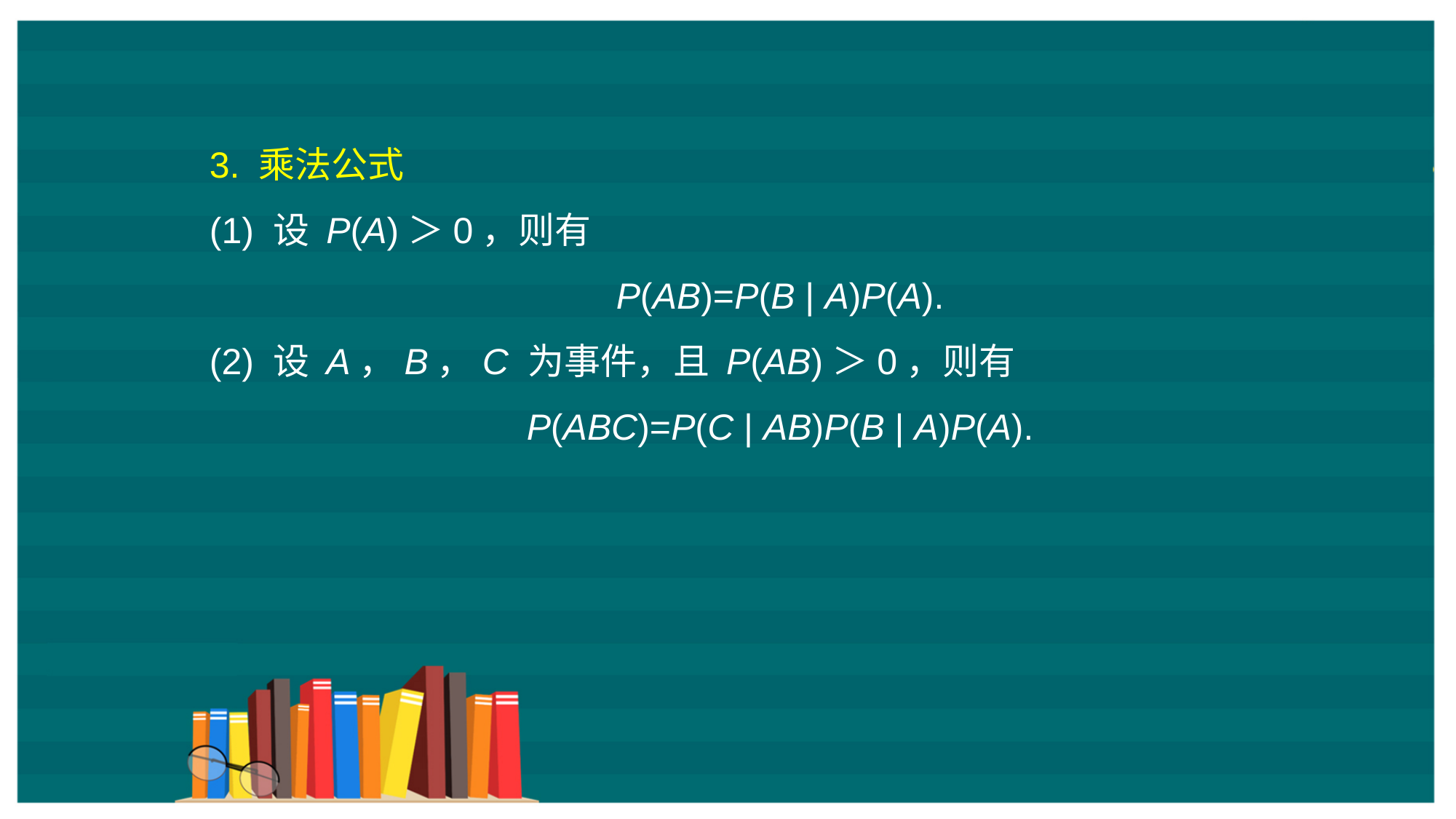

3. 乘法公式
(1) 设 P(A)＞0，则有
P(AB)=P(B | A)P(A).
(2) 设 A，B，C 为事件，且 P(AB)＞0，则有
P(ABC)=P(C | AB)P(B | A)P(A).